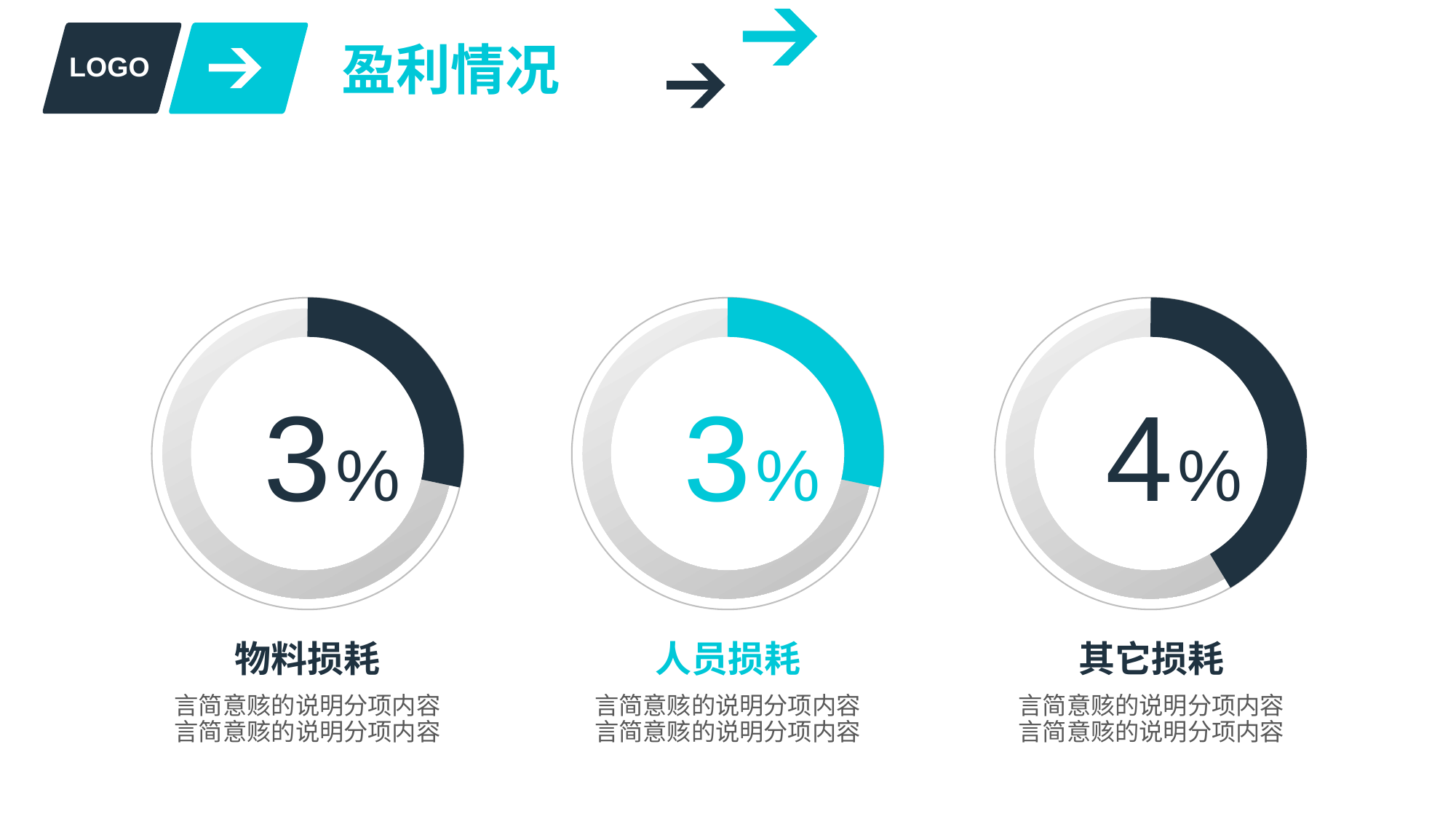

盈利情况
LOGO

3%
3%
4%
物料损耗
人员损耗
其它损耗
言简意赅的说明分项内容言简意赅的说明分项内容
言简意赅的说明分项内容言简意赅的说明分项内容
言简意赅的说明分项内容言简意赅的说明分项内容